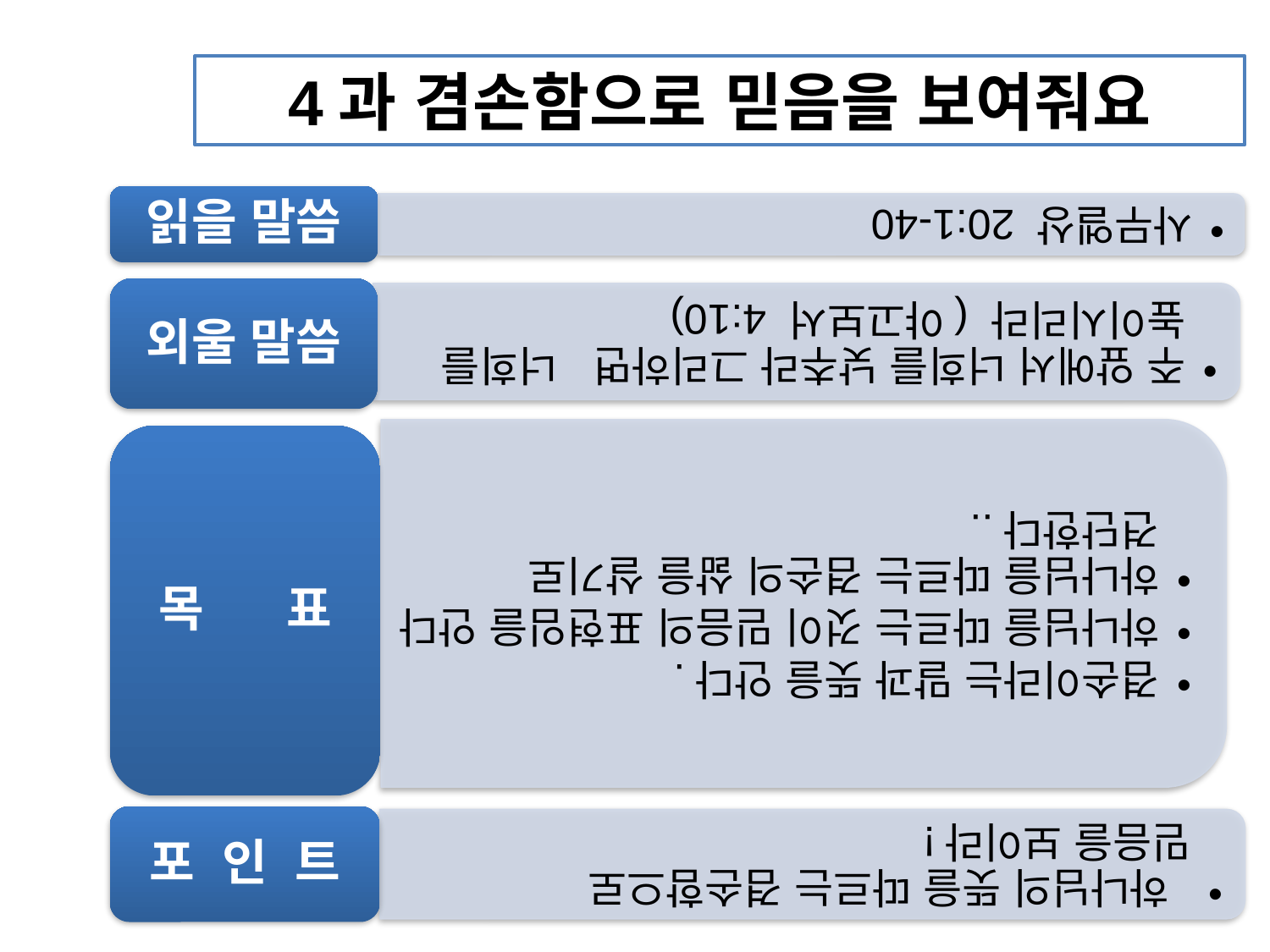

4과 겸손함으로 믿음을 보여줘요
사무엘상 20:1-40
읽을 말씀
주 앞에서 너희를 낮추라 그리하면   너희를 높이시리라 (야고보서 4:10)
외울 말씀
겸손이라는 말과 뜻을 안다.
하나님을 따르는 것이 믿음의 표현임을 안다
하나님을 따르는 겸손의 삶을 살기로 견단한다..
목      표
 하나님의 뜻을 따르는 겸손함으로         믿음을 보이라!
포  인  트